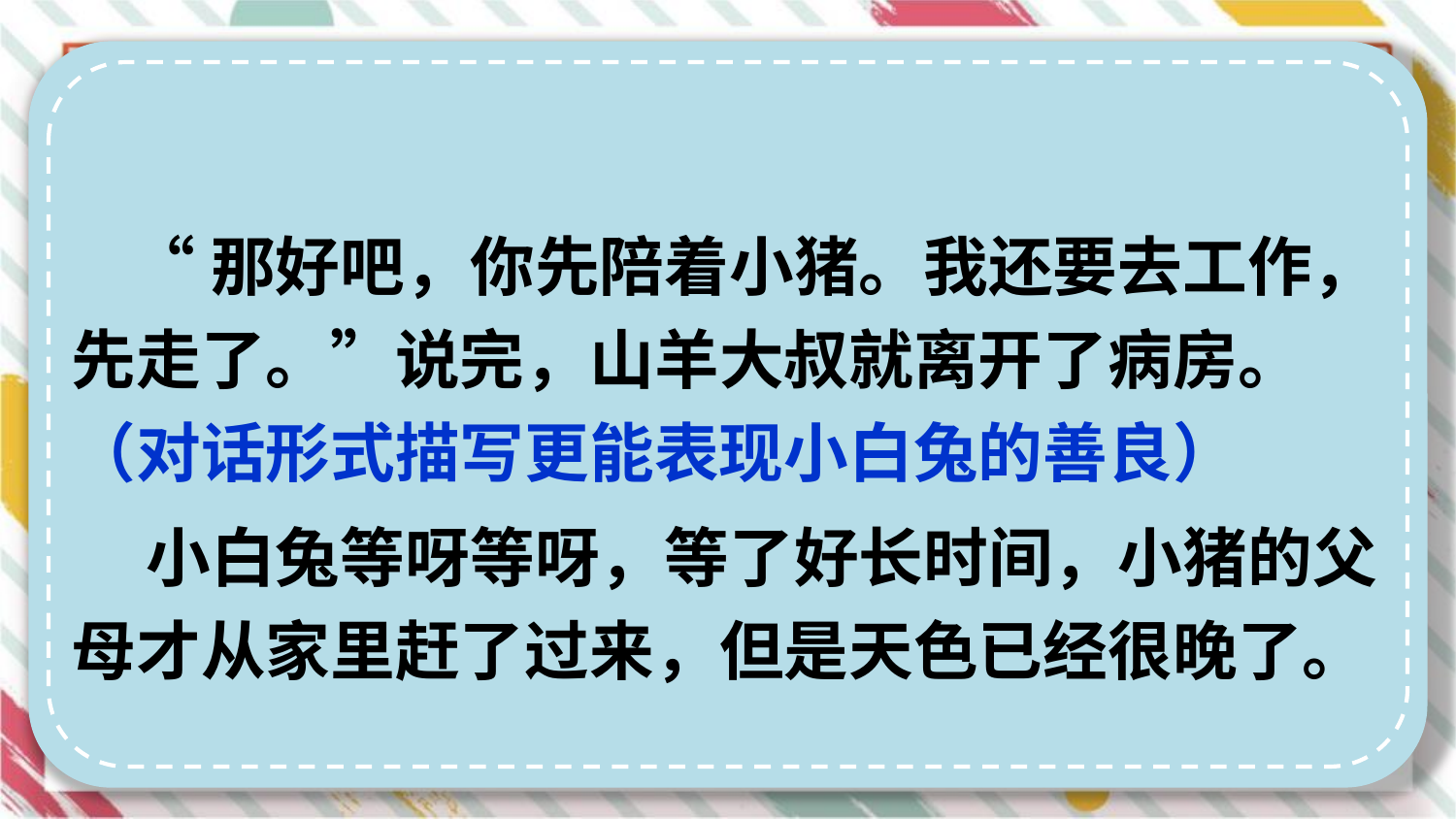

“那好吧，你先陪着小猪。我还要去工作，先走了。”说完，山羊大叔就离开了病房。（对话形式描写更能表现小白兔的善良）
    小白兔等呀等呀，等了好长时间，小猪的父母才从家里赶了过来，但是天色已经很晚了。